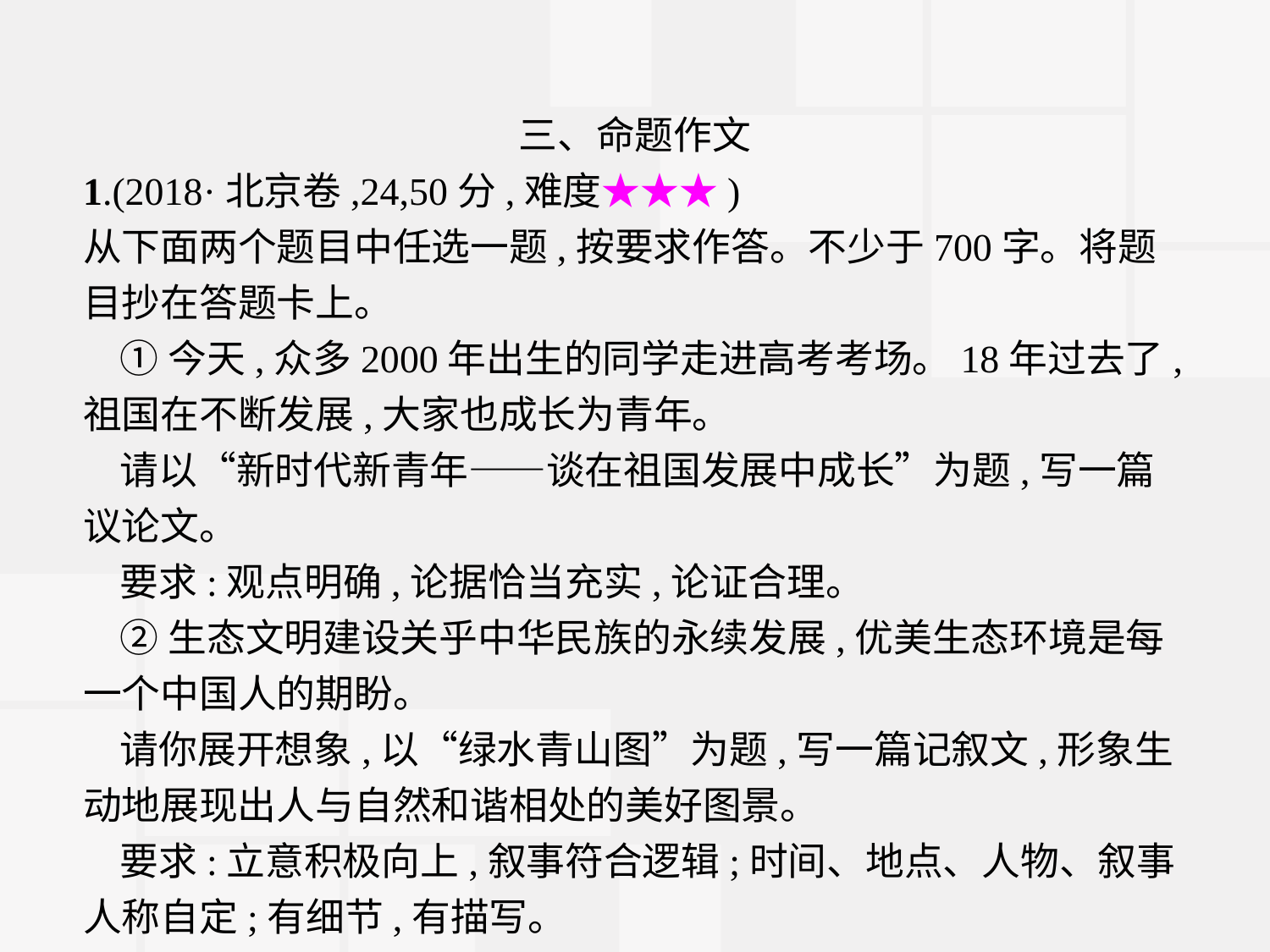

三、命题作文
1.(2018·北京卷,24,50分,难度★★★)
从下面两个题目中任选一题,按要求作答。不少于700字。将题目抄在答题卡上。
①今天,众多2000年出生的同学走进高考考场。18年过去了,祖国在不断发展,大家也成长为青年。
请以“新时代新青年——谈在祖国发展中成长”为题,写一篇议论文。
要求:观点明确,论据恰当充实,论证合理。
②生态文明建设关乎中华民族的永续发展,优美生态环境是每一个中国人的期盼。
请你展开想象,以“绿水青山图”为题,写一篇记叙文,形象生动地展现出人与自然和谐相处的美好图景。
要求:立意积极向上,叙事符合逻辑;时间、地点、人物、叙事人称自定;有细节,有描写。